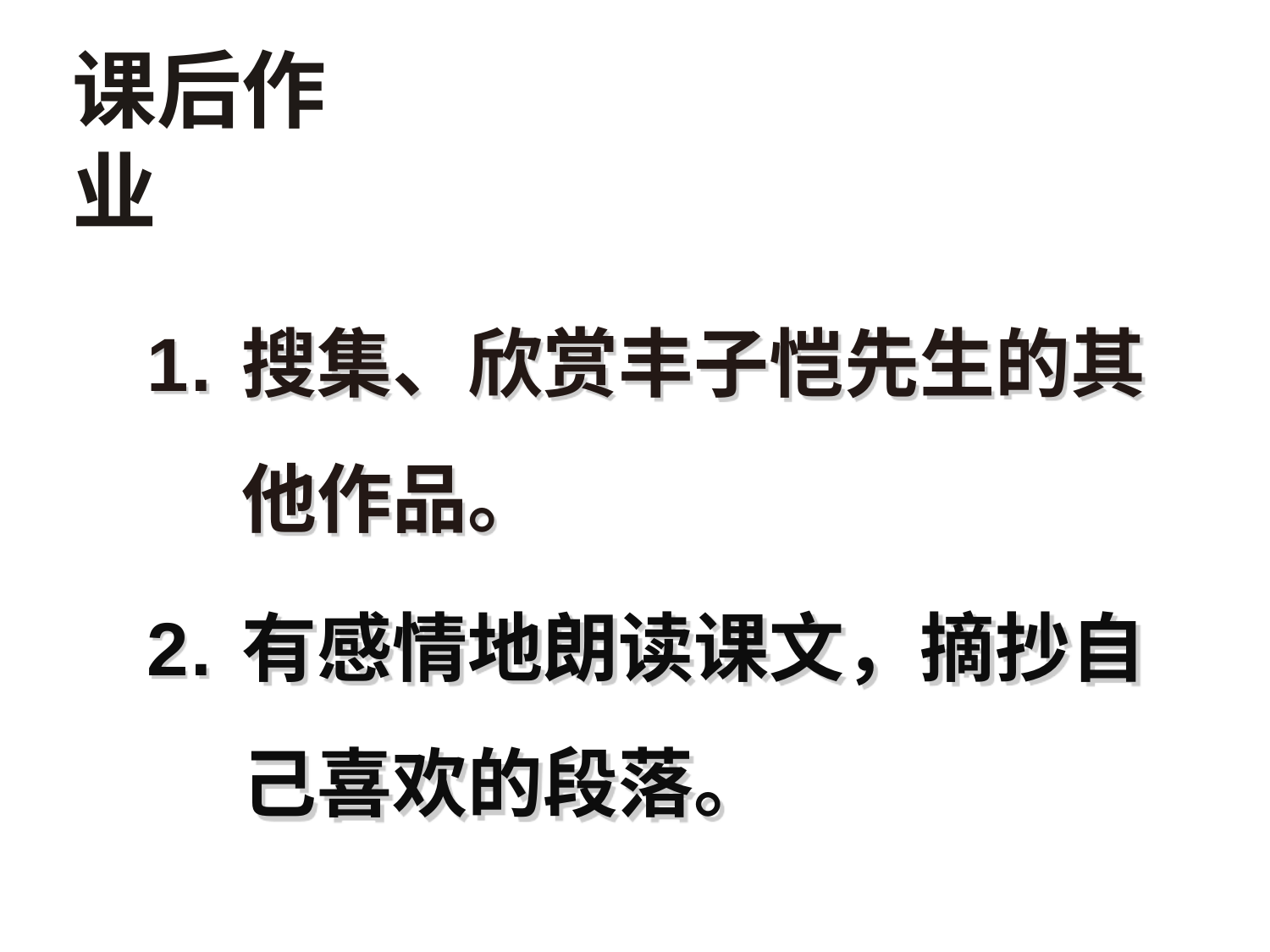

课后作业
搜集、欣赏丰子恺先生的其他作品。
有感情地朗读课文，摘抄自己喜欢的段落。